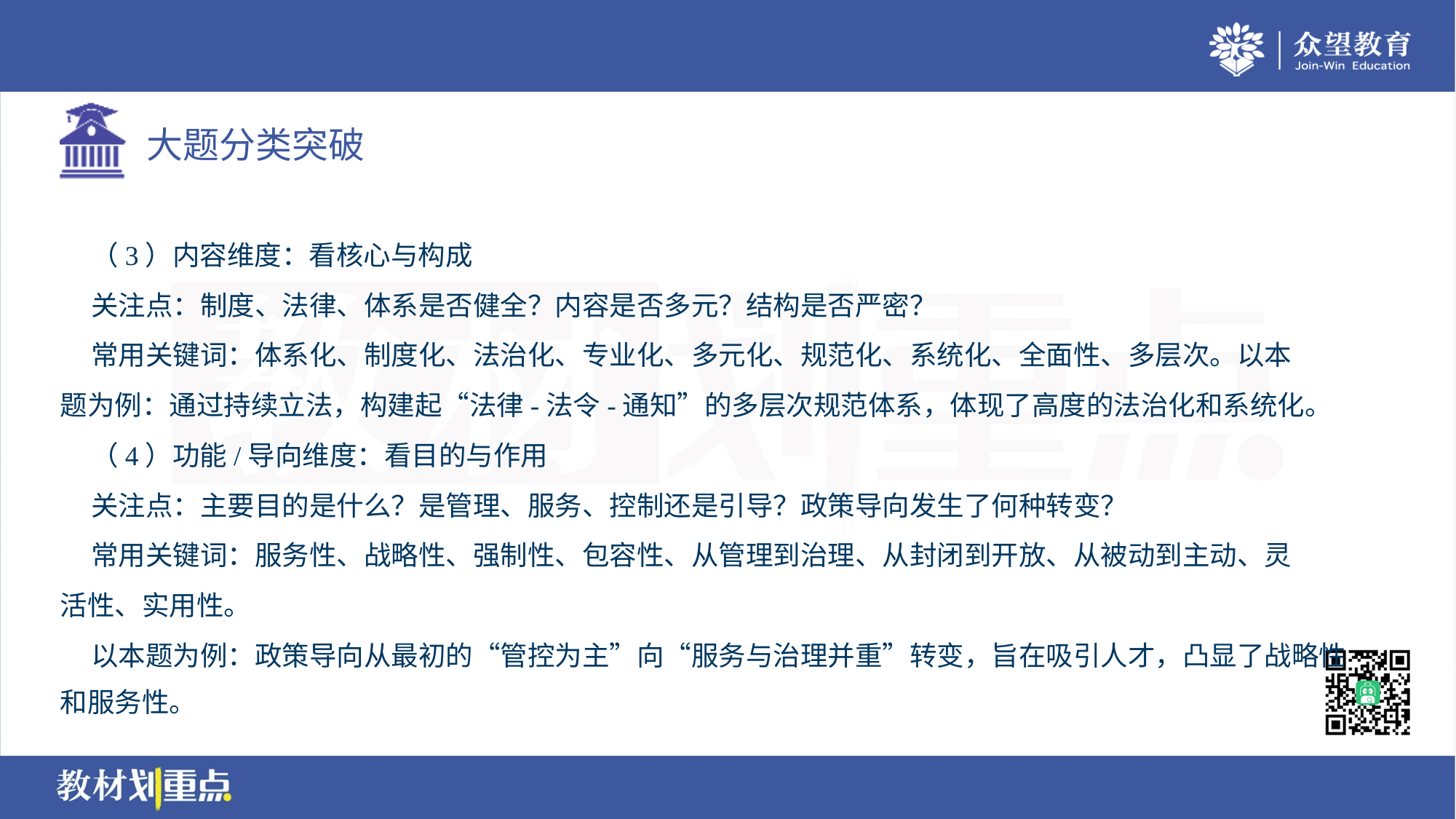

（3）内容维度：看核心与构成
    关注点：制度、法律、体系是否健全？内容是否多元？结构是否严密？
    常用关键词：体系化、制度化、法治化、专业化、多元化、规范化、系统化、全面性、多层次。以本
题为例：通过持续立法，构建起“法律-法令-通知”的多层次规范体系，体现了高度的法治化和系统化。
    （4）功能/导向维度：看目的与作用
    关注点：主要目的是什么？是管理、服务、控制还是引导？政策导向发生了何种转变？
    常用关键词：服务性、战略性、强制性、包容性、从管理到治理、从封闭到开放、从被动到主动、灵
活性、实用性。
    以本题为例：政策导向从最初的“管控为主”向“服务与治理并重”转变，旨在吸引人才，凸显了战略性
和服务性。